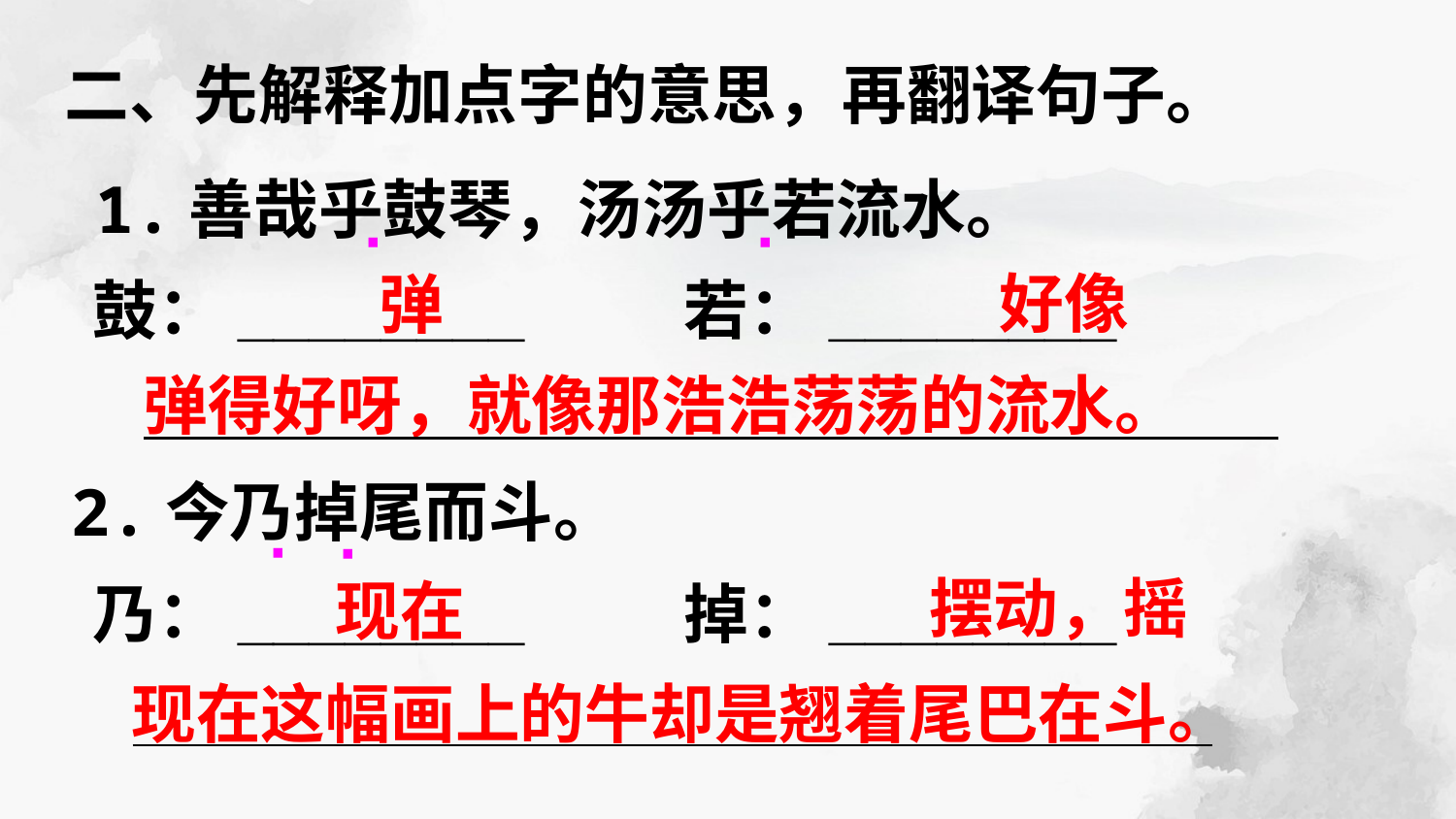

二、先解释加点字的意思，再翻译句子。
  1.善哉乎鼓琴，汤汤乎若流水。
    鼓：________        若：________

   2.今乃掉尾而斗。
    乃：________        掉：________

·
·
 好像
 弹
弹得好呀，就像那浩浩荡荡的流水。
·
·
 摆动，摇
 现在
现在这幅画上的牛却是翘着尾巴在斗。